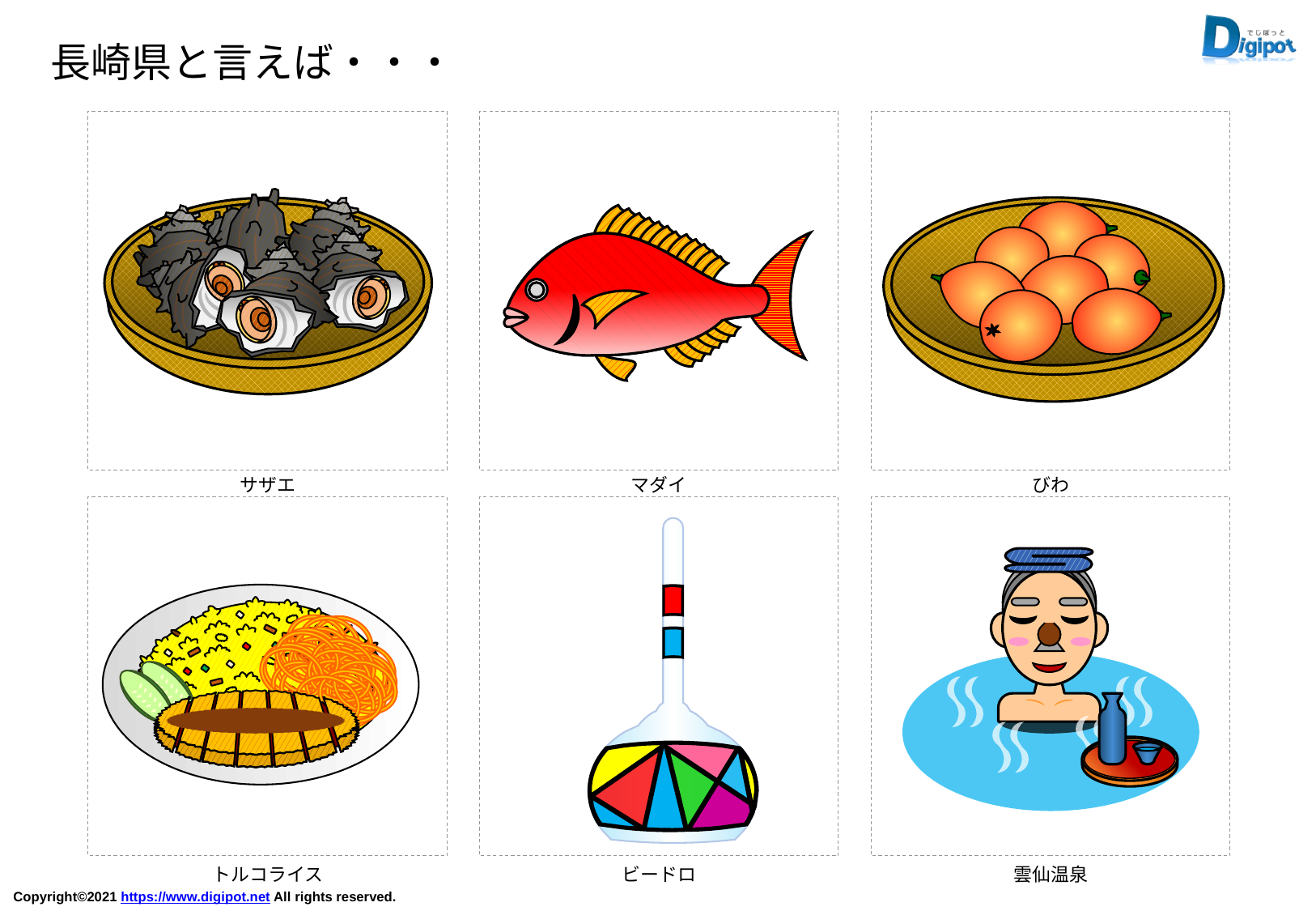

長崎県と言えば・・・

サザエ
マダイ
びわ

トルコライス
ビードロ
雲仙温泉